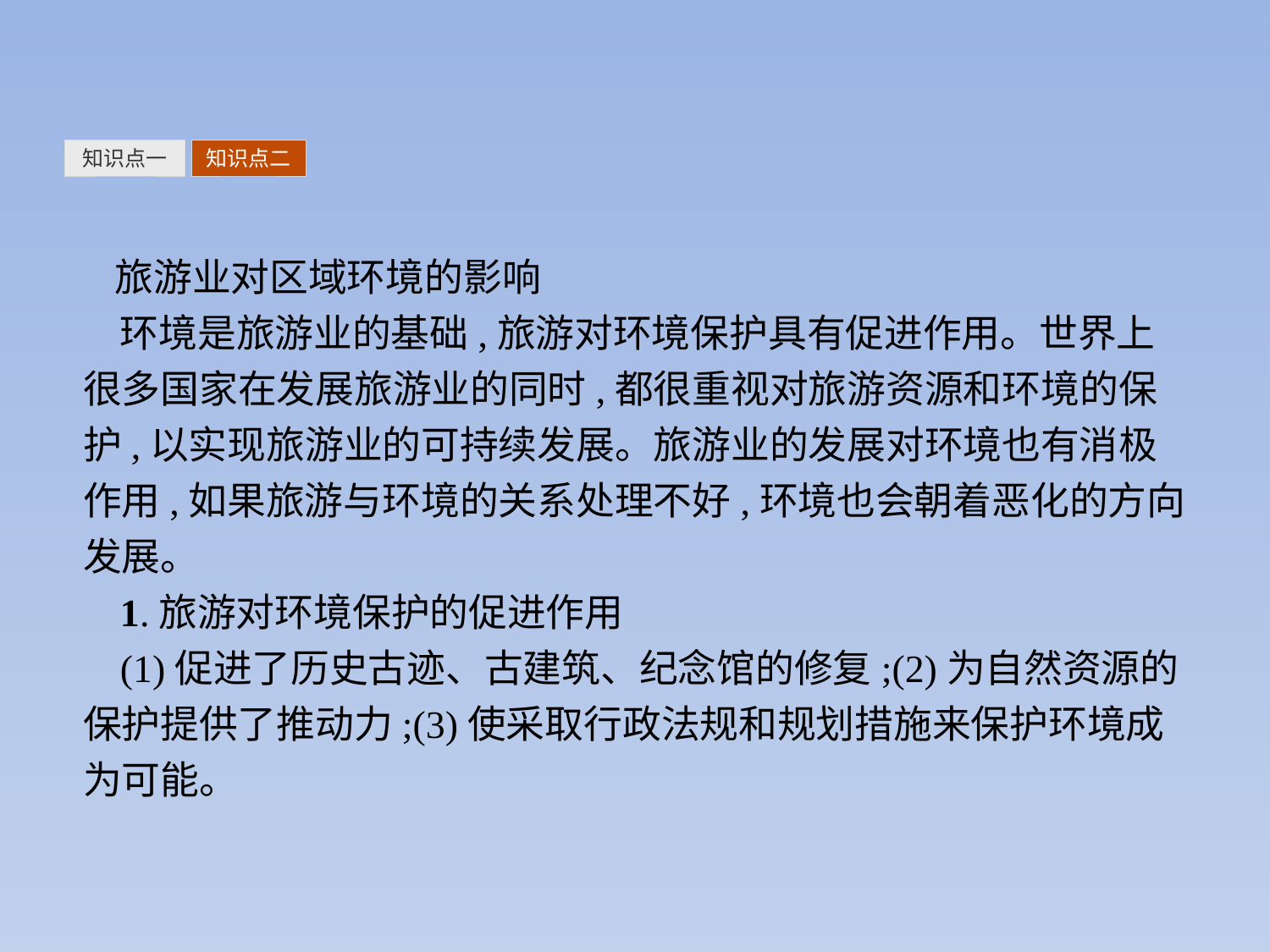

知识点一
知识点二
旅游业对区域环境的影响
环境是旅游业的基础,旅游对环境保护具有促进作用。世界上很多国家在发展旅游业的同时,都很重视对旅游资源和环境的保护,以实现旅游业的可持续发展。旅游业的发展对环境也有消极作用,如果旅游与环境的关系处理不好,环境也会朝着恶化的方向发展。
1.旅游对环境保护的促进作用
(1)促进了历史古迹、古建筑、纪念馆的修复;(2)为自然资源的保护提供了推动力;(3)使采取行政法规和规划措施来保护环境成为可能。